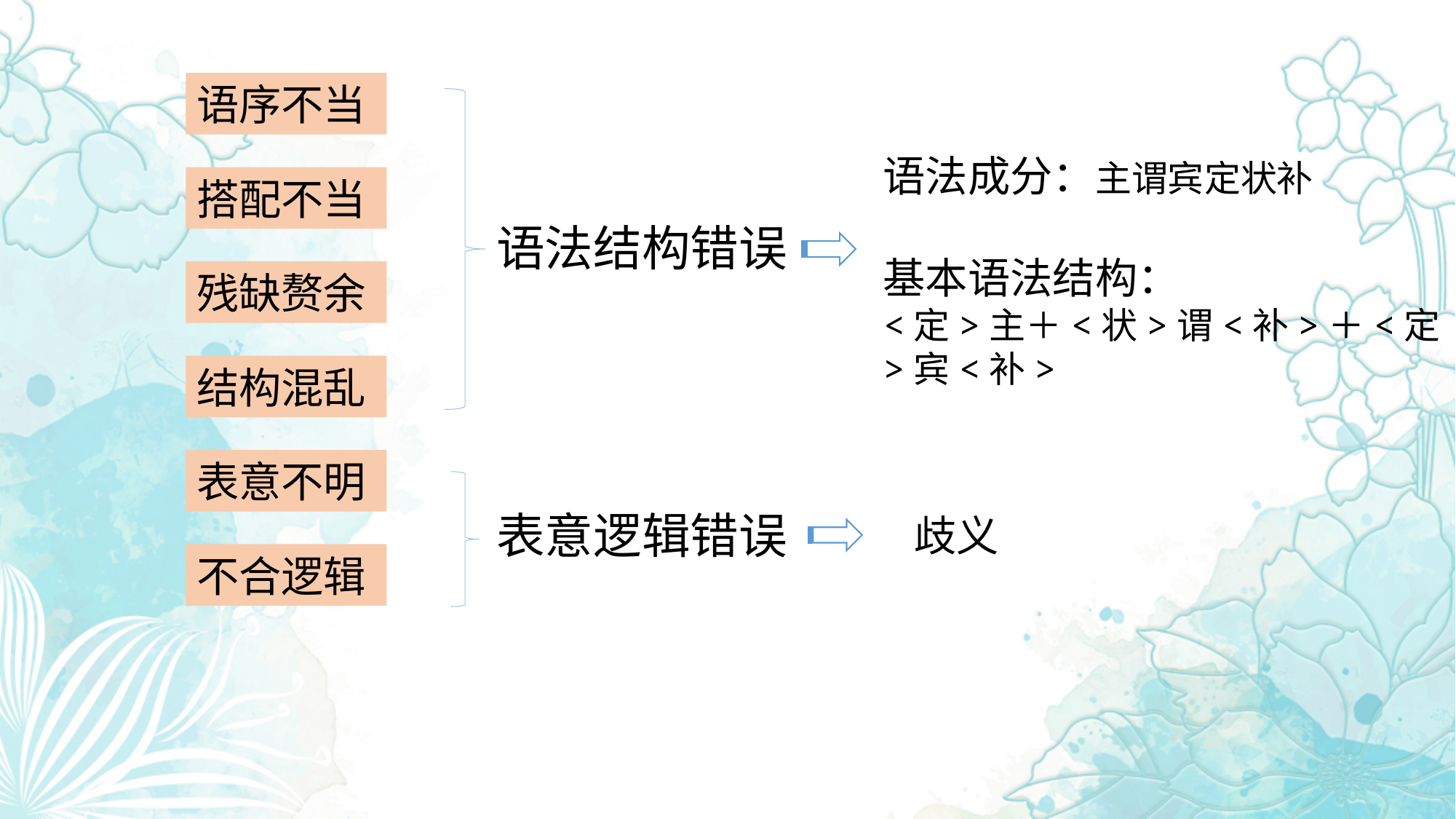

语序不当

语法成分：主谓宾定状补

基本语法结构：
<定>主＋<状>谓<补>＋<定>宾<补>
搭配不当
语法结构错误

残缺赘余
结构混乱
表意不明

表意逻辑错误
歧义

不合逻辑